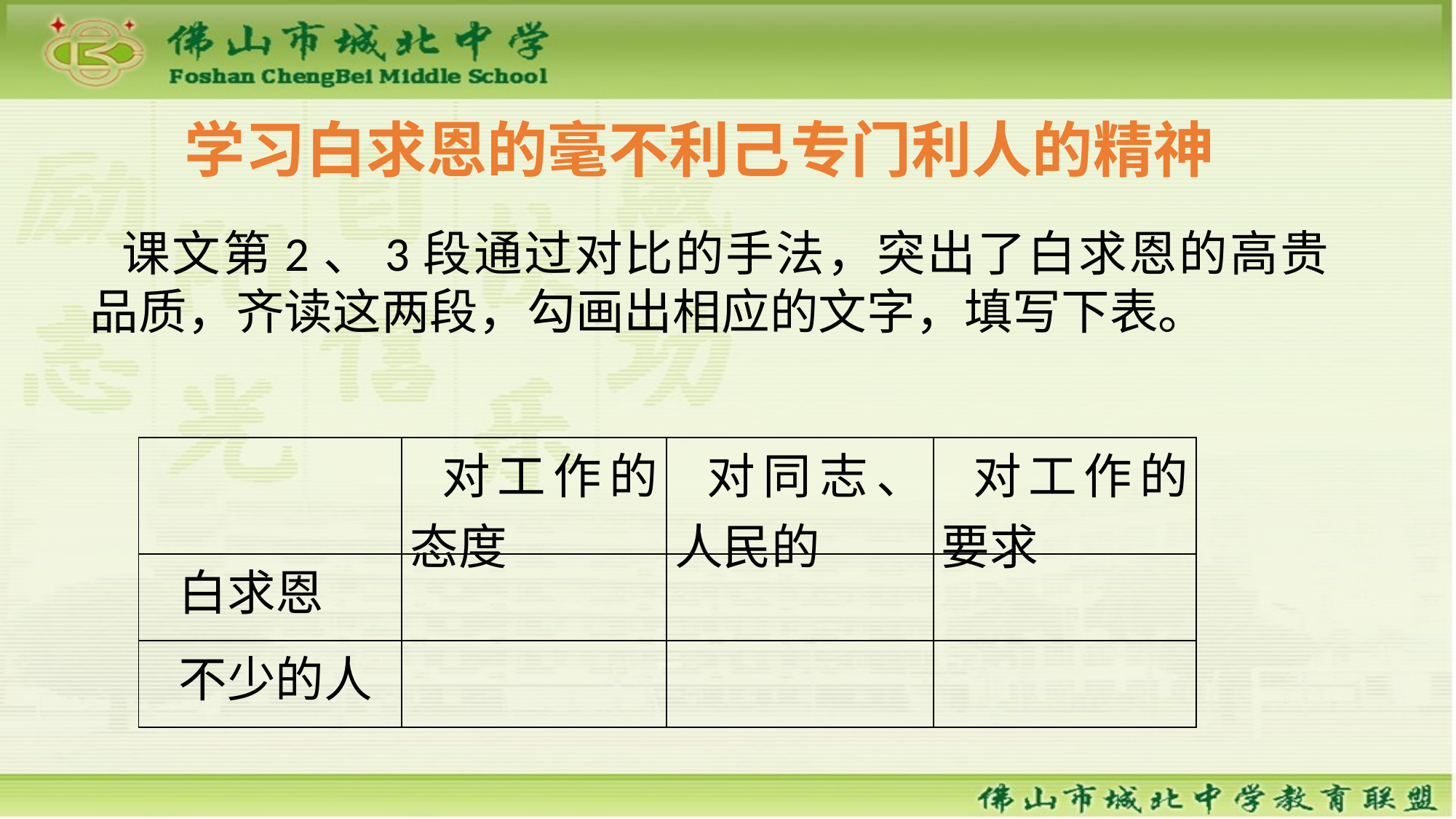

学习白求恩的毫不利己专门利人的精神
课文第2、3段通过对比的手法，突出了白求恩的高贵品质，齐读这两段，勾画出相应的文字，填写下表。
|  | 对工作的态度 | 对同志、人民的 | 对工作的要求 |
| --- | --- | --- | --- |
| 白求恩 |  |  |  |
| 不少的人 |  |  |  |